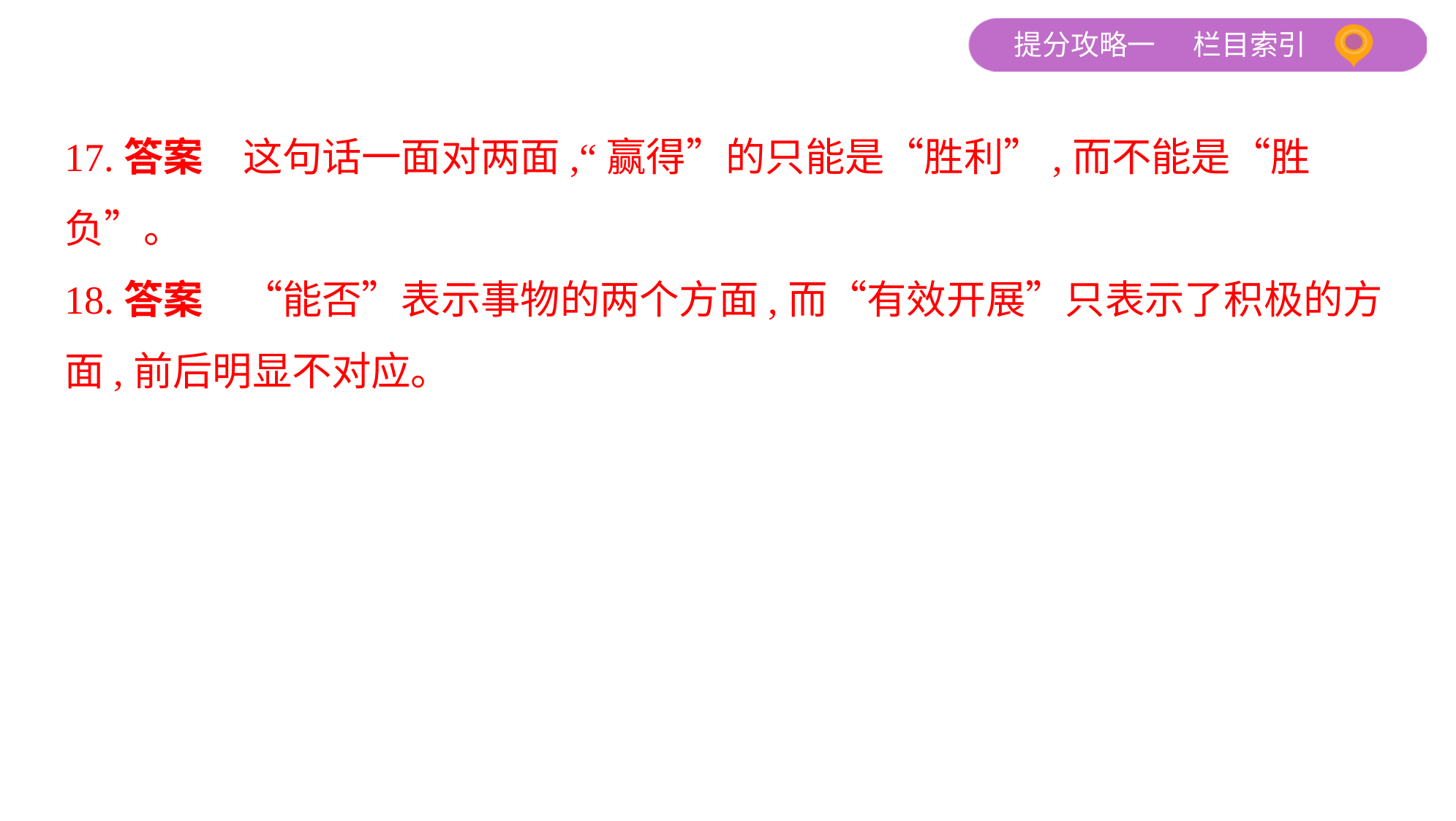

17.答案　这句话一面对两面,“赢得”的只能是“胜利”,而不能是“胜
负”。
18.答案　“能否”表示事物的两个方面,而“有效开展”只表示了积极的方
面,前后明显不对应。